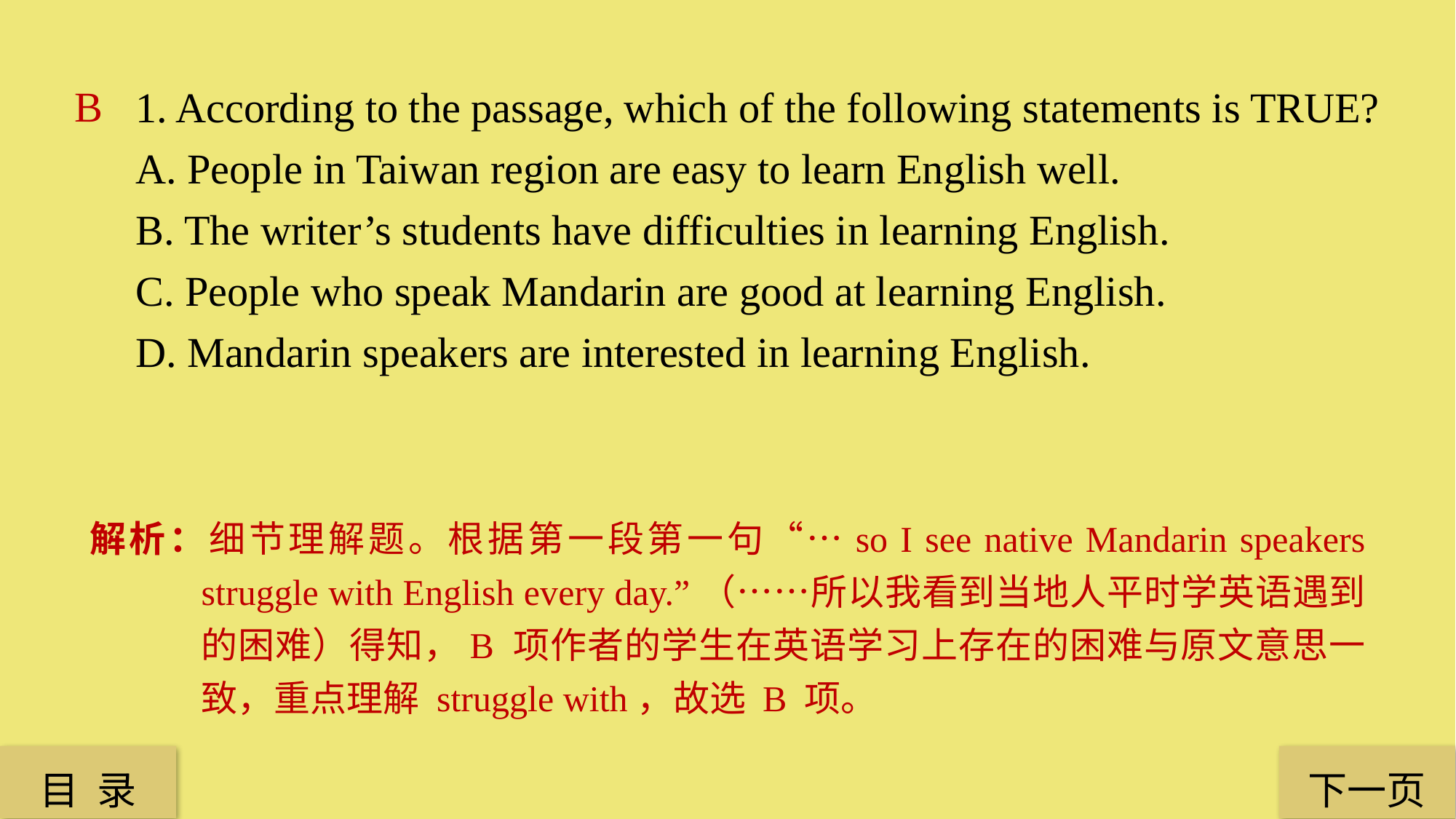

1. According to the passage, which of the following statements is TRUE?
A. People in Taiwan region are easy to learn English well.
B. The writer’s students have difficulties in learning English.
C. People who speak Mandarin are good at learning English.
D. Mandarin speakers are interested in learning English.
B
解析：细节理解题。根据第一段第一句“…so I see native Mandarin speakers struggle with English every day.”（……所以我看到当地人平时学英语遇到的困难）得知，B 项作者的学生在英语学习上存在的困难与原文意思一致，重点理解 struggle with，故选 B 项。